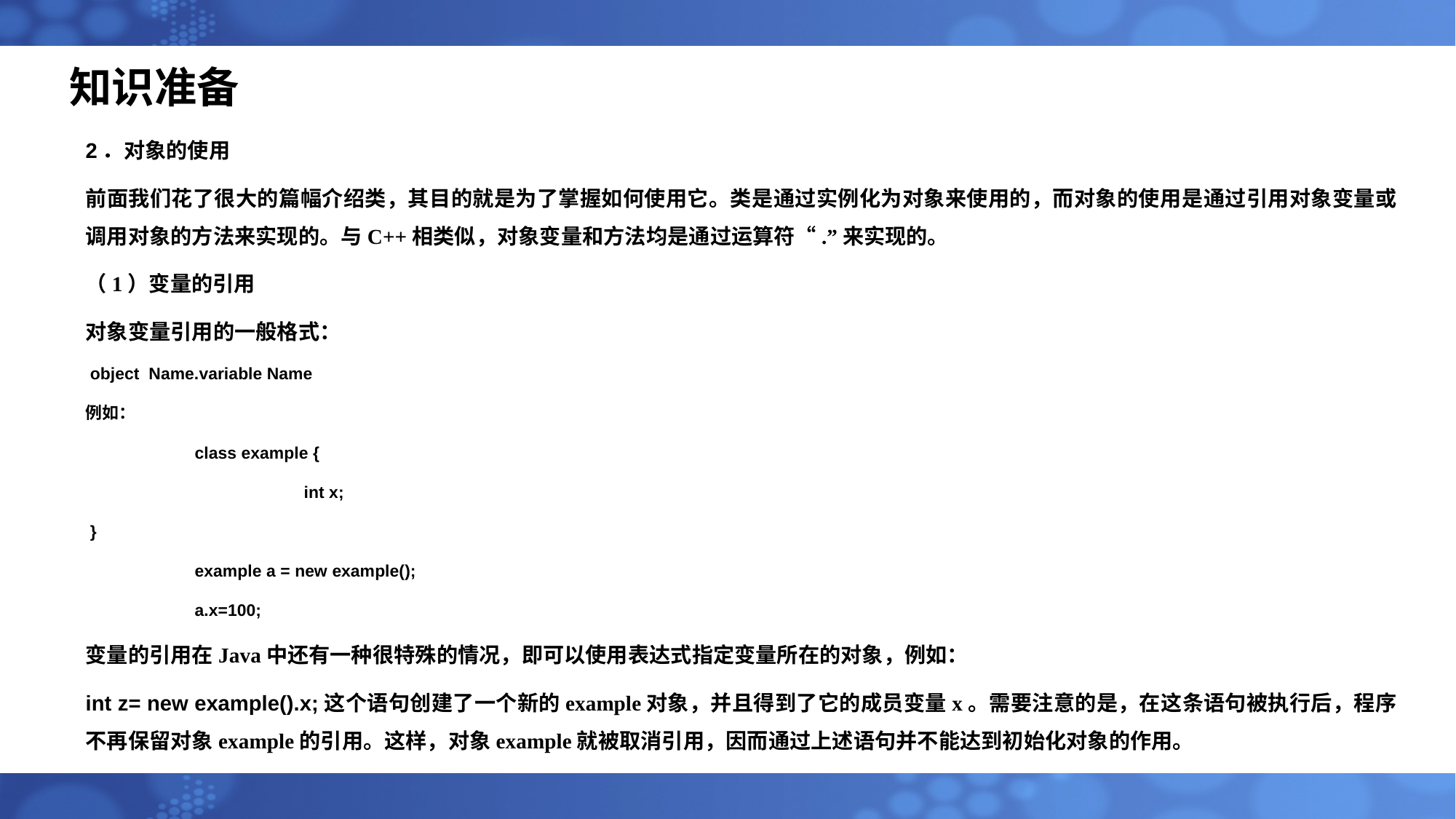

# 知识准备
2．对象的使用
前面我们花了很大的篇幅介绍类，其目的就是为了掌握如何使用它。类是通过实例化为对象来使用的，而对象的使用是通过引用对象变量或调用对象的方法来实现的。与C++相类似，对象变量和方法均是通过运算符“.”来实现的。
（1）变量的引用
对象变量引用的一般格式：
object  Name.variable Name
例如：
	class example {
		int x;
}
	example a = new example();
	a.x=100;
变量的引用在Java中还有一种很特殊的情况，即可以使用表达式指定变量所在的对象，例如：
int z= new example().x;这个语句创建了一个新的example对象，并且得到了它的成员变量x。需要注意的是，在这条语句被执行后，程序不再保留对象example的引用。这样，对象example就被取消引用，因而通过上述语句并不能达到初始化对象的作用。